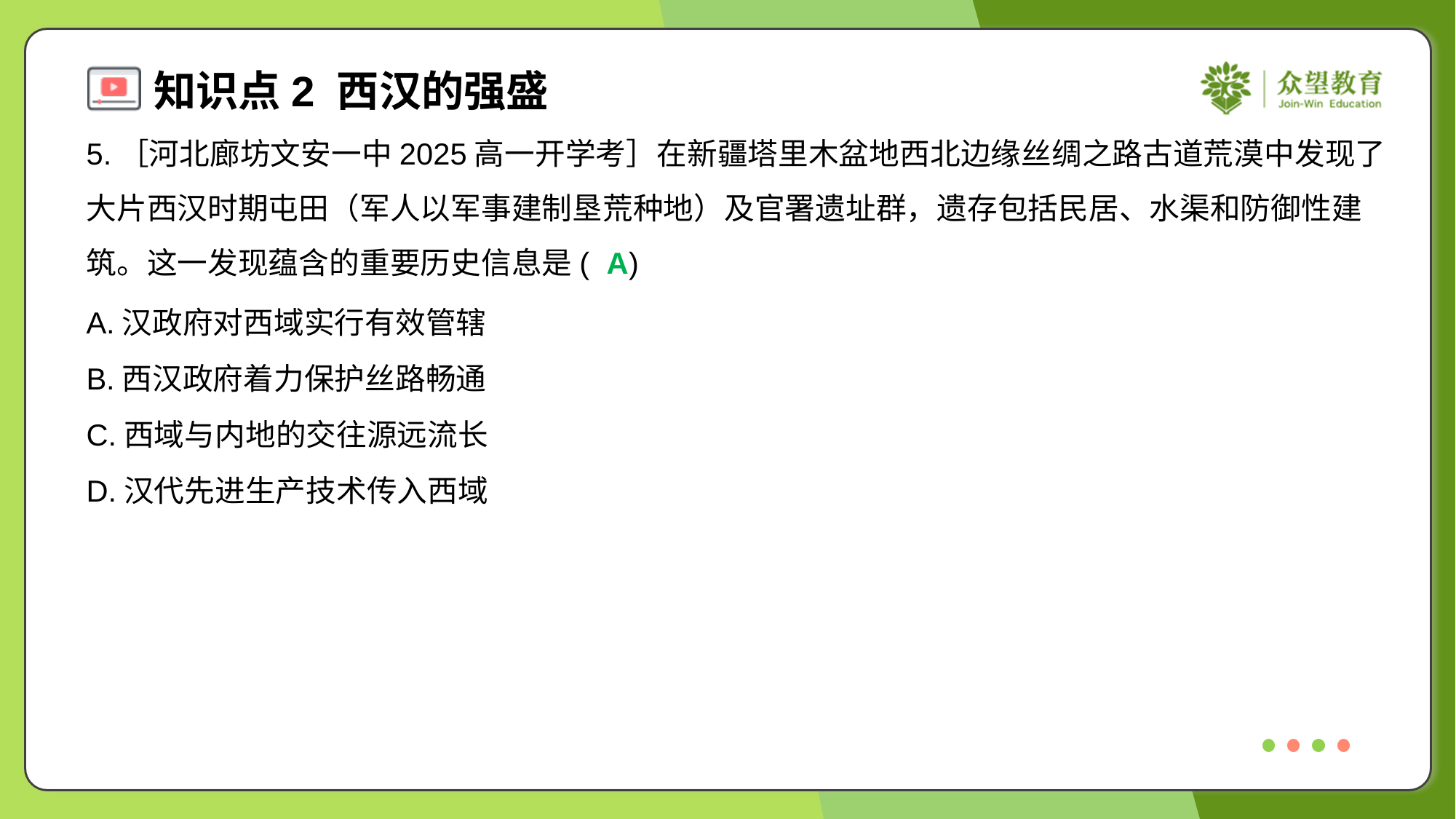

5.［河北廊坊文安一中2025高一开学考］在新疆塔里木盆地西北边缘丝绸之路古道荒漠中发现了
大片西汉时期屯田（军人以军事建制垦荒种地）及官署遗址群，遗存包括民居、水渠和防御性建
筑。这一发现蕴含的重要历史信息是(     )
A
A.汉政府对西域实行有效管辖
B.西汉政府着力保护丝路畅通
C.西域与内地的交往源远流长
D.汉代先进生产技术传入西域